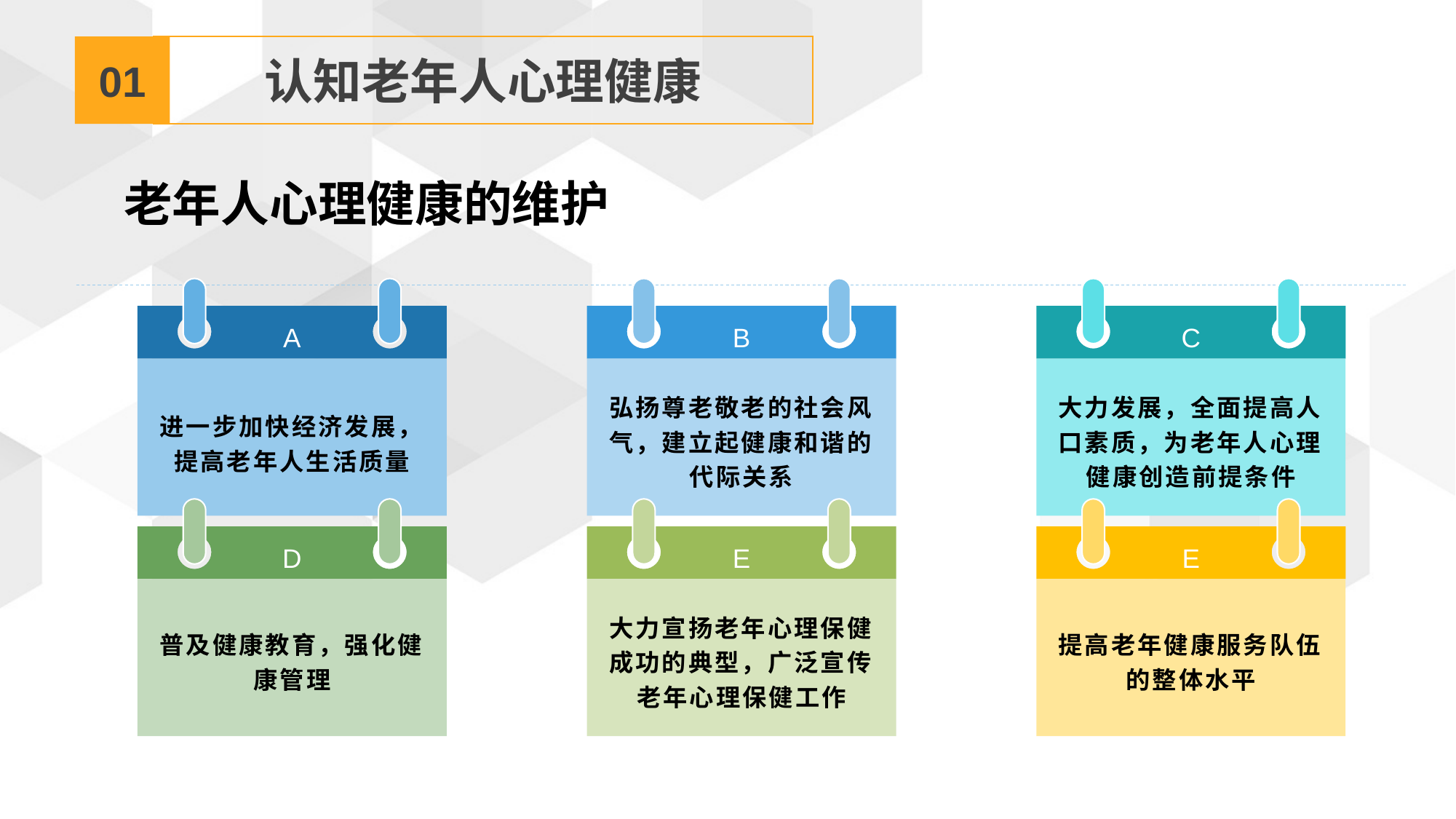

01
认知老年人心理健康
老年人心理健康的维护

A
B
C

弘扬尊老敬老的社会风气，建立起健康和谐的代际关系
大力发展，全面提高人口素质，为老年人心理健康创造前提条件
进一步加快经济发展，提高老年人生活质量

D
E
E

普及健康教育，强化健康管理
大力宣扬老年心理保健成功的典型，广泛宣传老年心理保健工作
提高老年健康服务队伍的整体水平